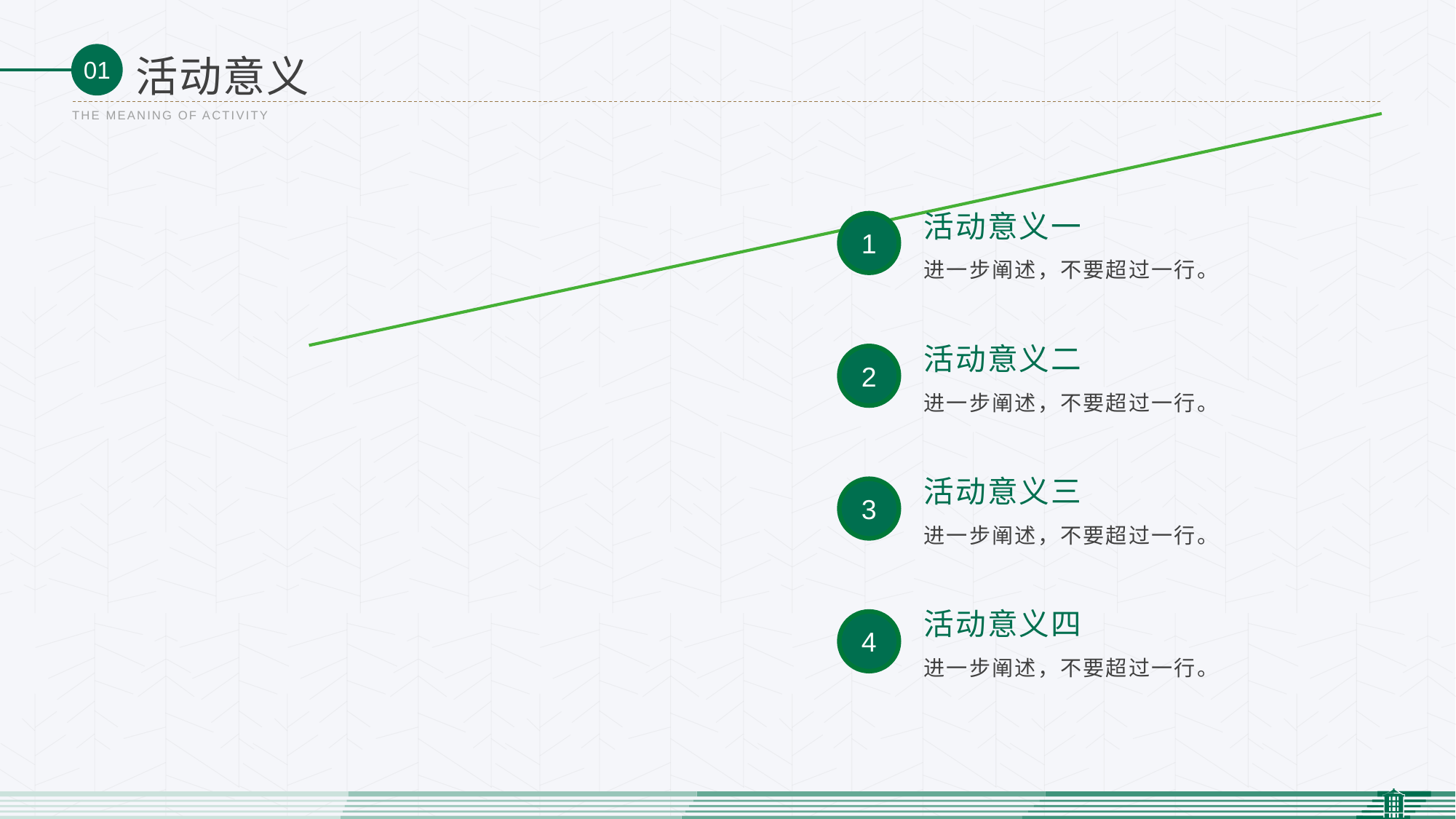

活动意义
THE MEANING OF ACTIVITY

活动意义一
1
进一步阐述，不要超过一行。
活动意义二
2
进一步阐述，不要超过一行。
活动意义三
3
进一步阐述，不要超过一行。
活动意义四
4
进一步阐述，不要超过一行。